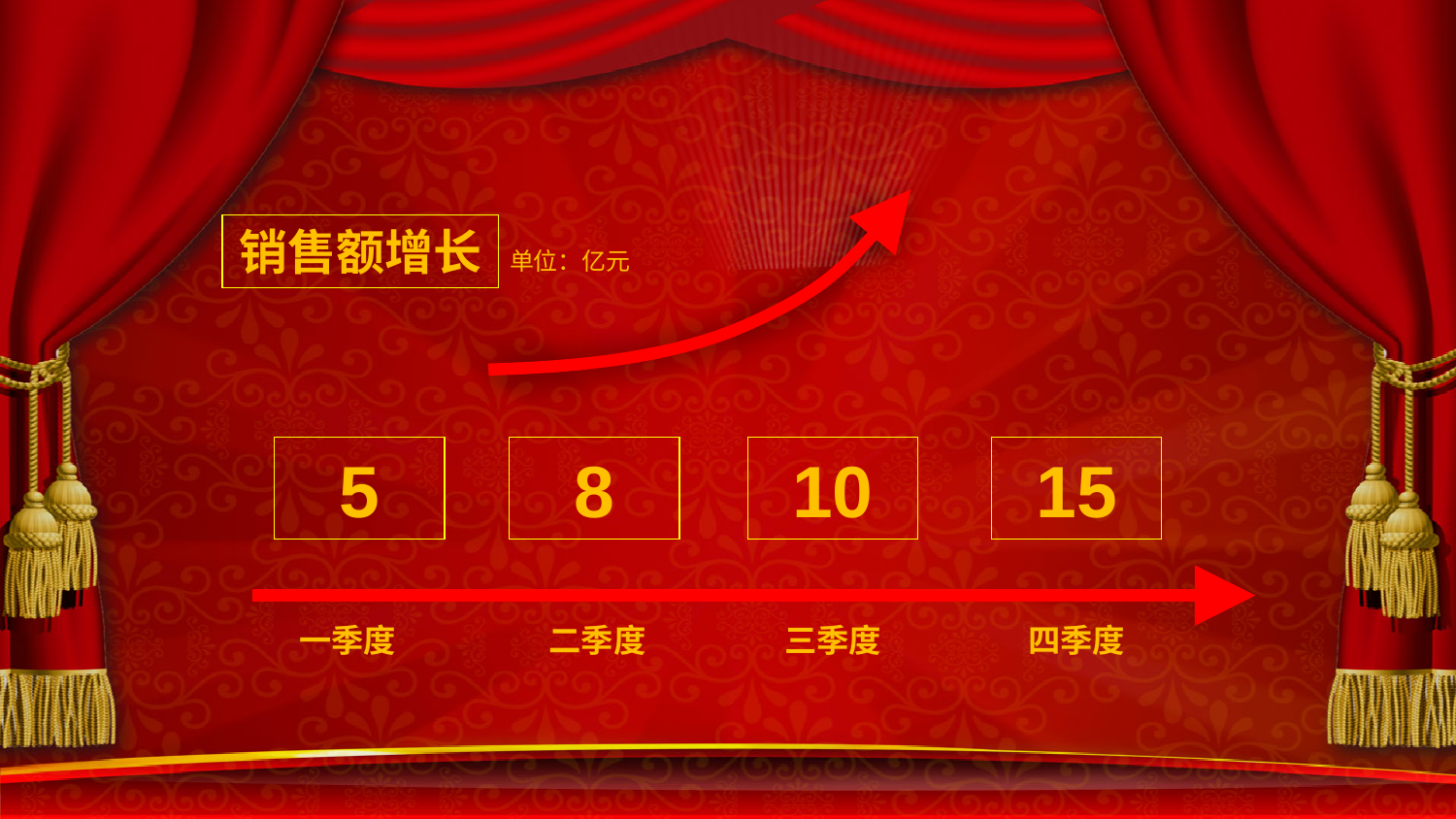

销售额增长
单位：亿元
5
8
10
15
一季度
二季度
三季度
四季度